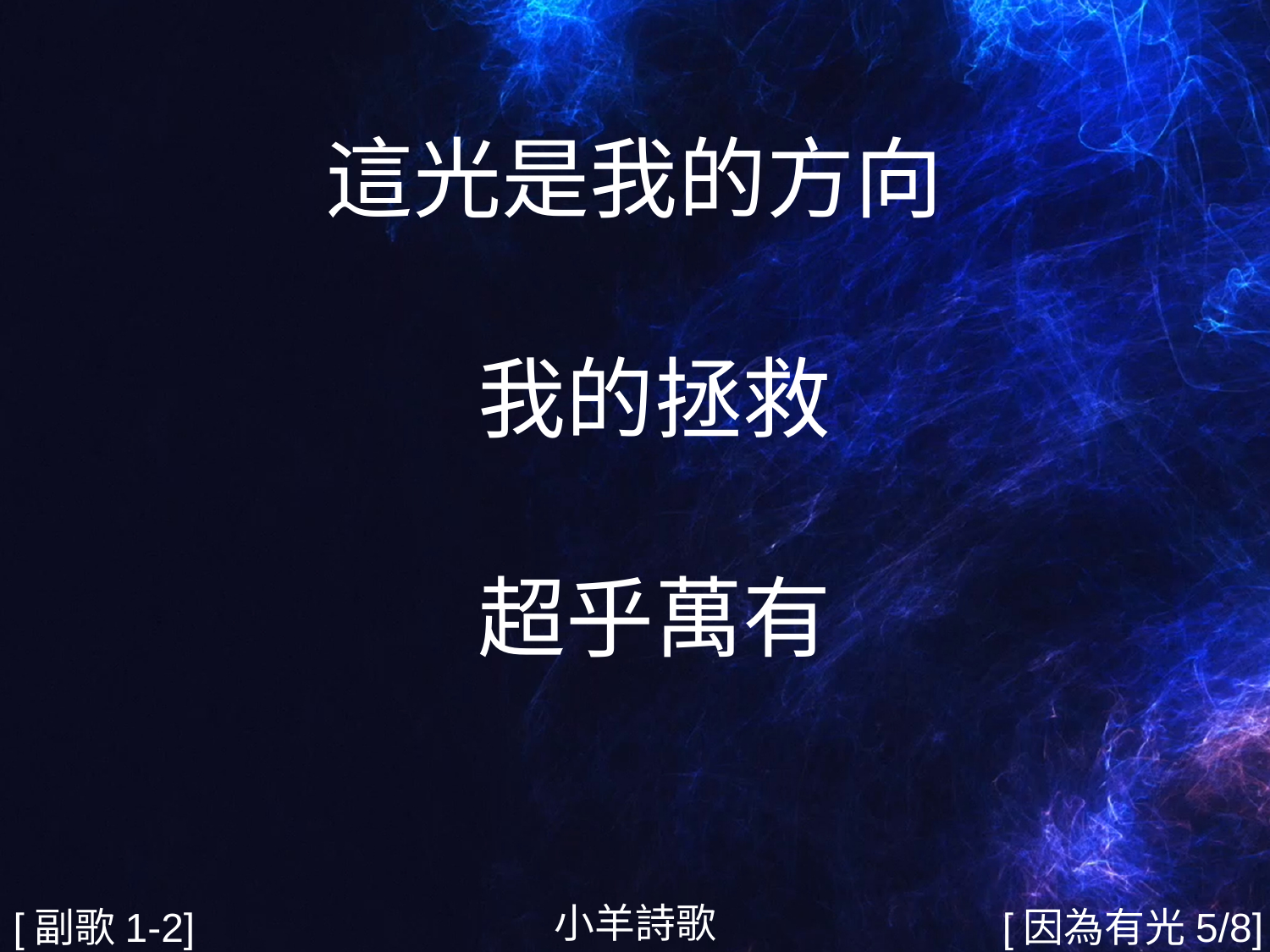

這光是我的方向

 我的拯救

 超乎萬有

#

小羊詩歌
[副歌1-2]
[因為有光5/8]